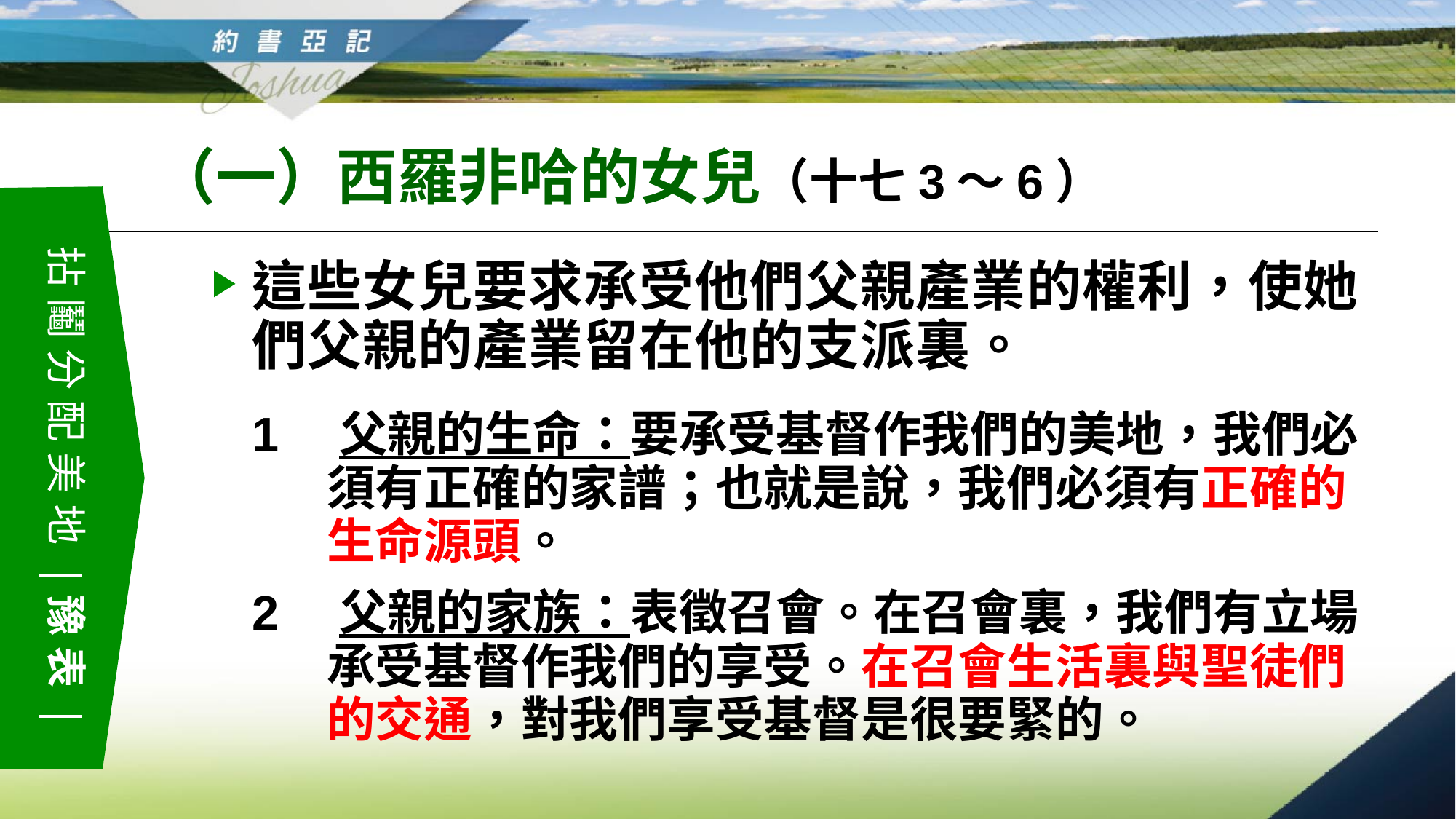

（一）西羅非哈的女兒（十七3～6）

拈鬮分配美地  豫表
這些女兒要求承受他們父親產業的權利，使她們父親的產業留在他的支派裏。

1　父親的生命：要承受基督作我們的美地，我們必須有正確的家譜；也就是說，我們必須有正確的生命源頭。
2　父親的家族：表徵召會。在召會裏，我們有立場承受基督作我們的享受。在召會生活裏與聖徒們的交通，對我們享受基督是很要緊的。